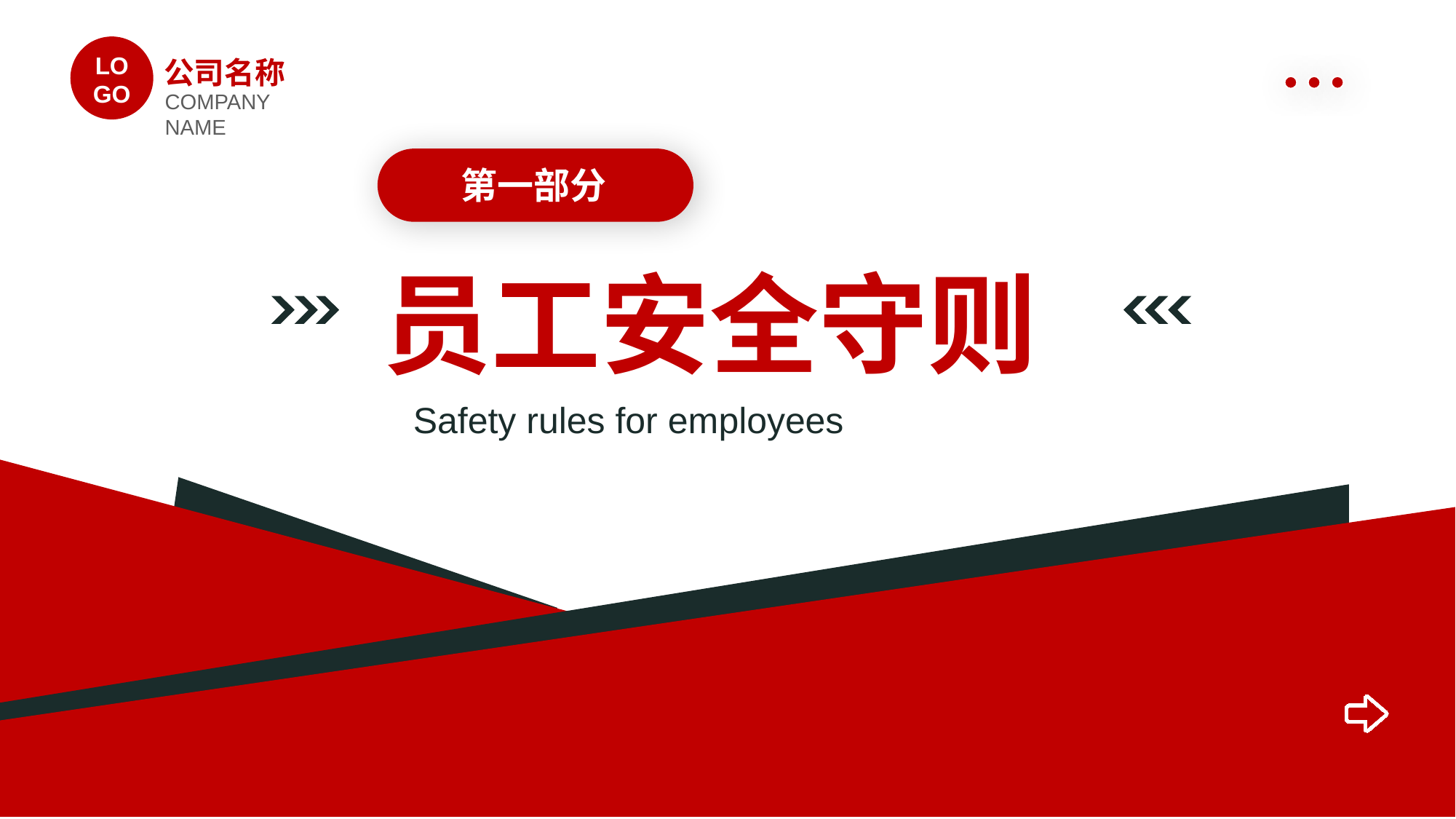

LO
GO
公司名称
COMPANY NAME

第一部分
员工安全守则

Safety rules for employees